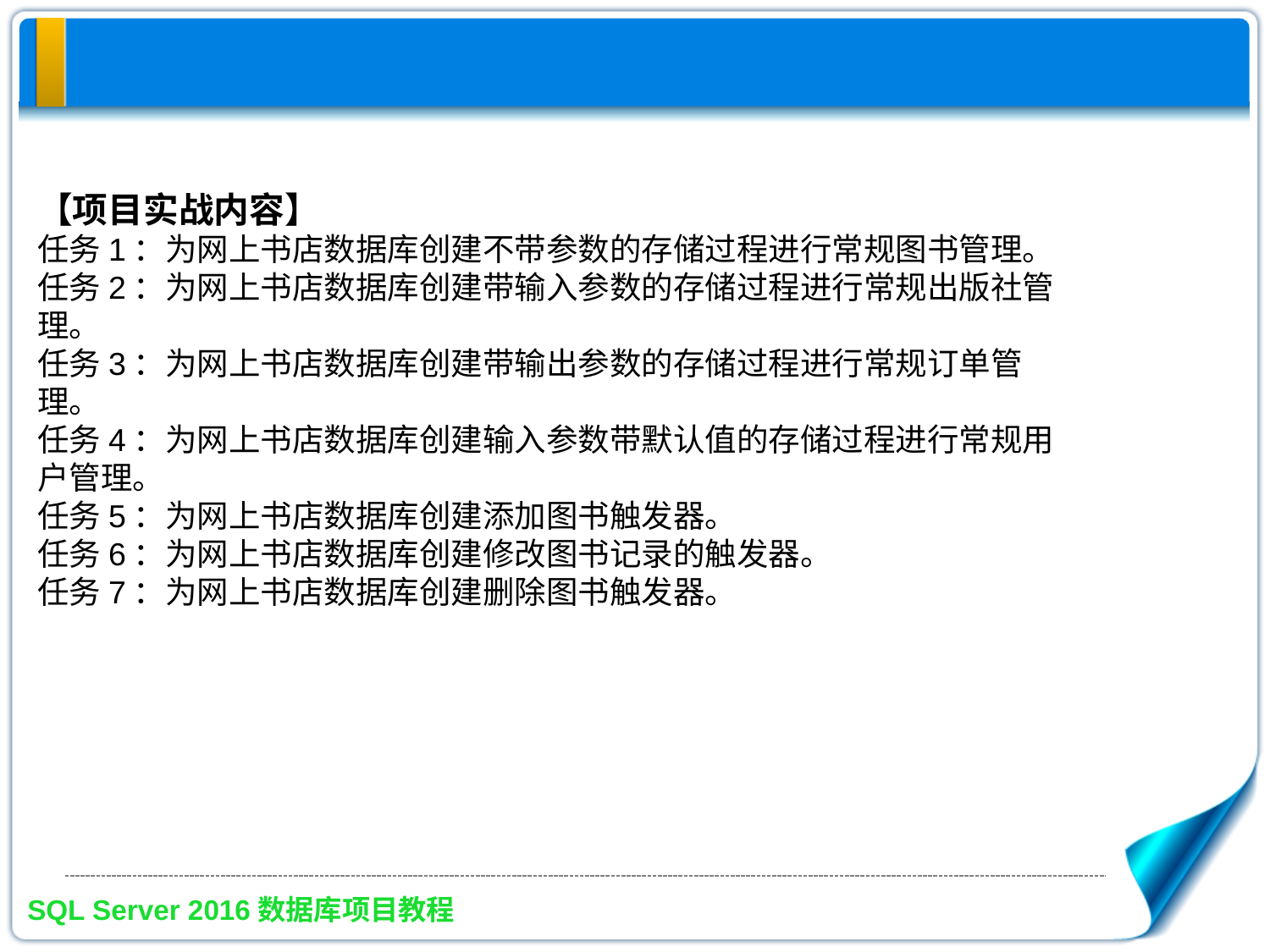

【项目实战内容】
任务1：为网上书店数据库创建不带参数的存储过程进行常规图书管理。
任务2：为网上书店数据库创建带输入参数的存储过程进行常规出版社管理。
任务3：为网上书店数据库创建带输出参数的存储过程进行常规订单管理。
任务4：为网上书店数据库创建输入参数带默认值的存储过程进行常规用户管理。
任务5：为网上书店数据库创建添加图书触发器。
任务6：为网上书店数据库创建修改图书记录的触发器。
任务7：为网上书店数据库创建删除图书触发器。